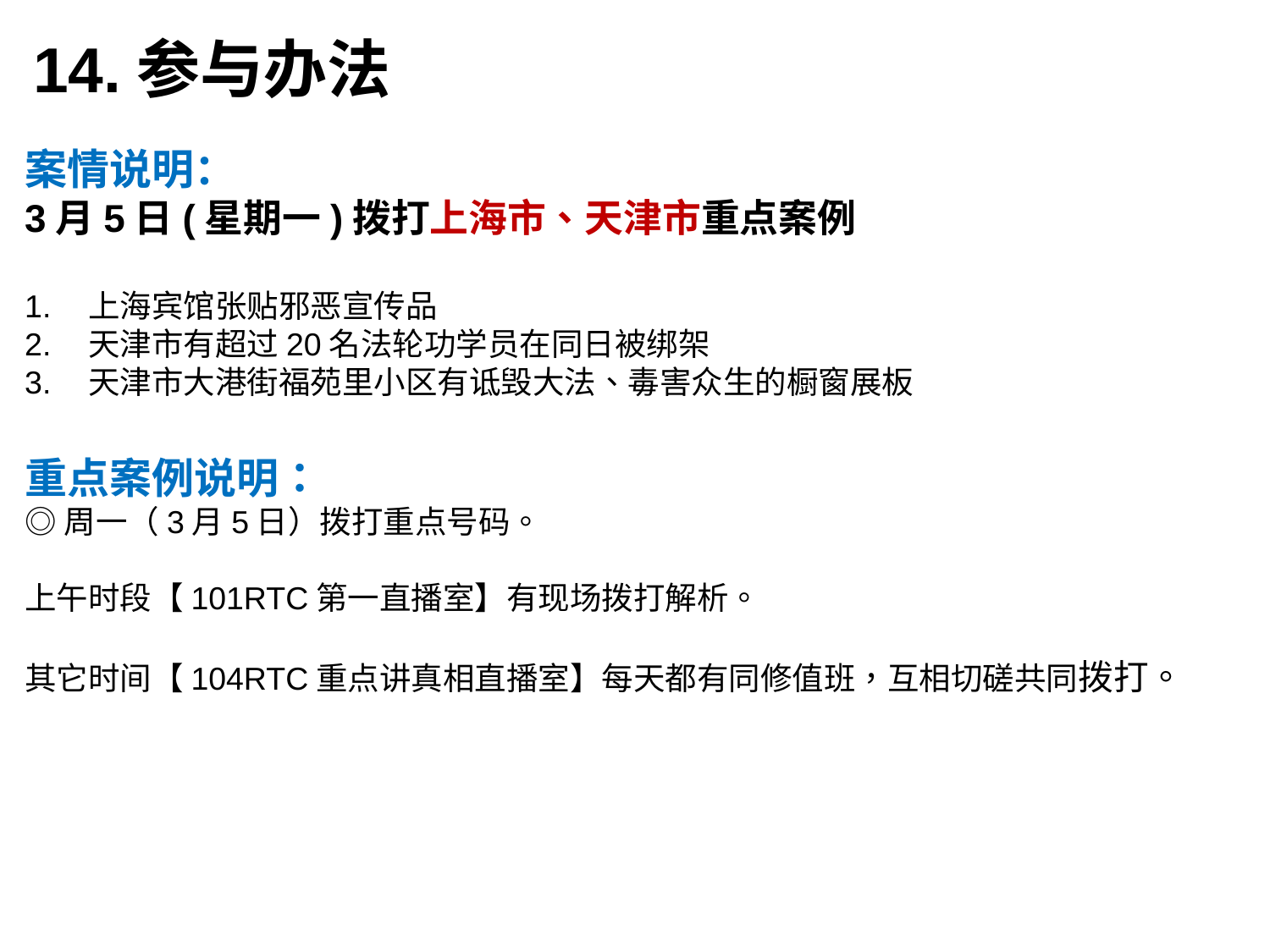

14.参与办法
案情说明：
3月5日(星期一)拨打上海市、天津市重点案例

上海宾馆张贴邪恶宣传品
天津市有超过20名法轮功学员在同日被绑架
天津市大港街福苑里小区有诋毁大法、毒害众生的橱窗展板

重点案例说明：
◎周一（3月5日）拨打重点号码。
上午时段【101RTC第一直播室】有现场拨打解析。

其它时间【104RTC重点讲真相直播室】每天都有同修值班，互相切磋共同拨打。